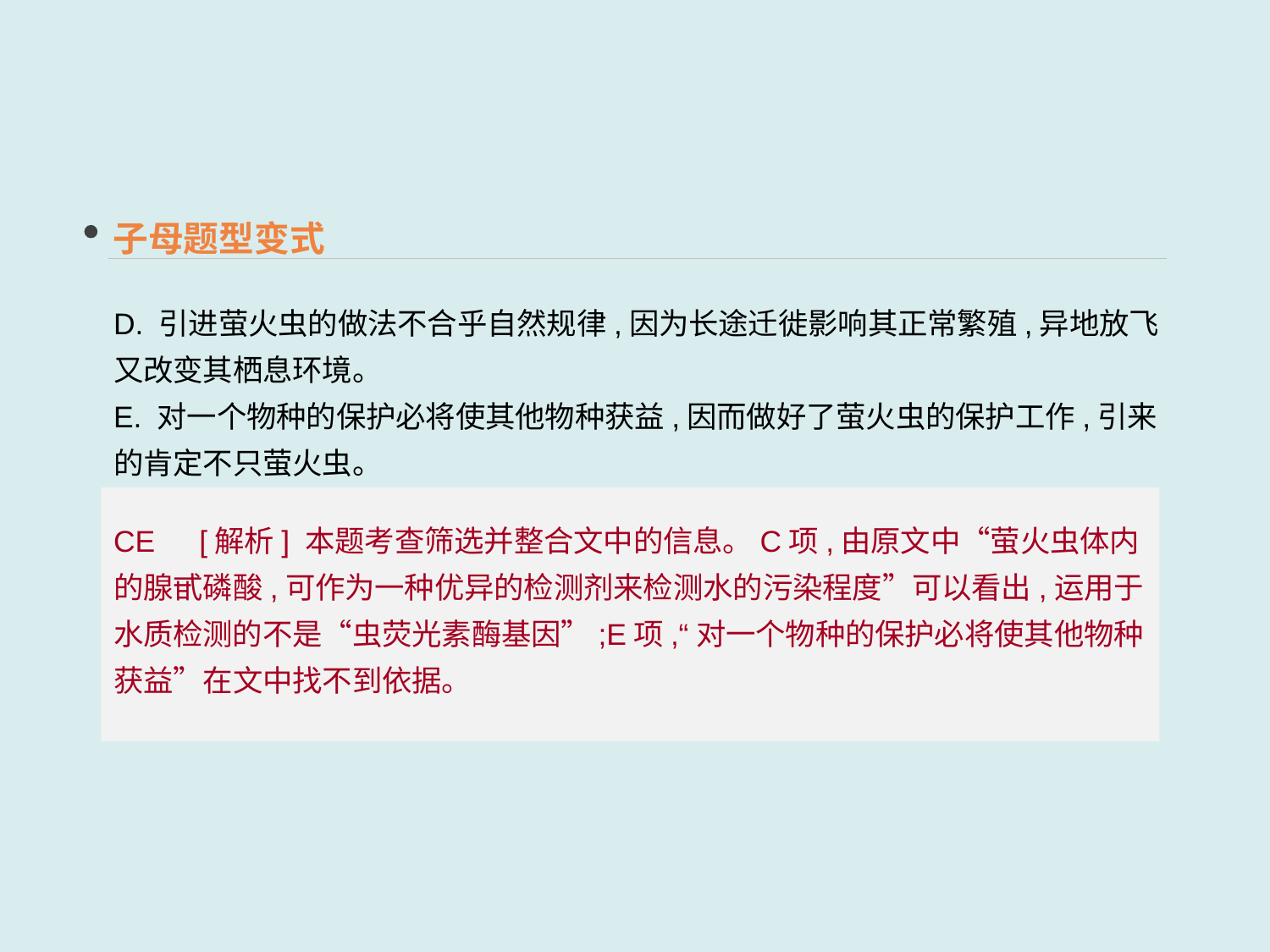

子母题型变式

D. 引进萤火虫的做法不合乎自然规律,因为长途迁徙影响其正常繁殖,异地放飞又改变其栖息环境。
E. 对一个物种的保护必将使其他物种获益,因而做好了萤火虫的保护工作,引来的肯定不只萤火虫。

CE　[解析] 本题考查筛选并整合文中的信息。C项,由原文中“萤火虫体内的腺甙磷酸,可作为一种优异的检测剂来检测水的污染程度”可以看出,运用于水质检测的不是“虫荧光素酶基因”;E项,“对一个物种的保护必将使其他物种获益”在文中找不到依据。